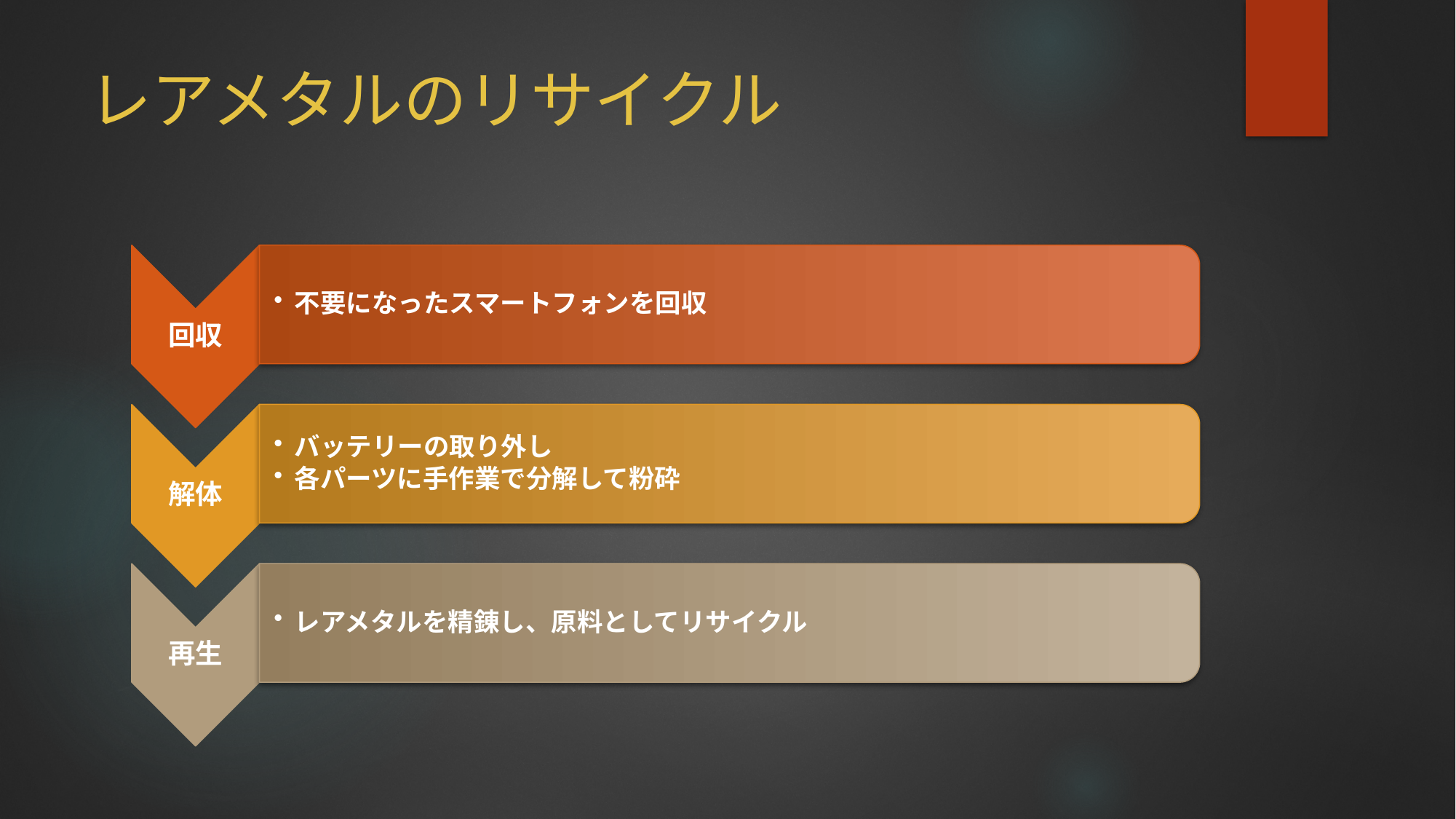

# レアメタルのリサイクル
回収
不要になったスマートフォンを回収
解体
バッテリーの取り外し
各パーツに手作業で分解して粉砕
再生
レアメタルを精錬し、原料としてリサイクル